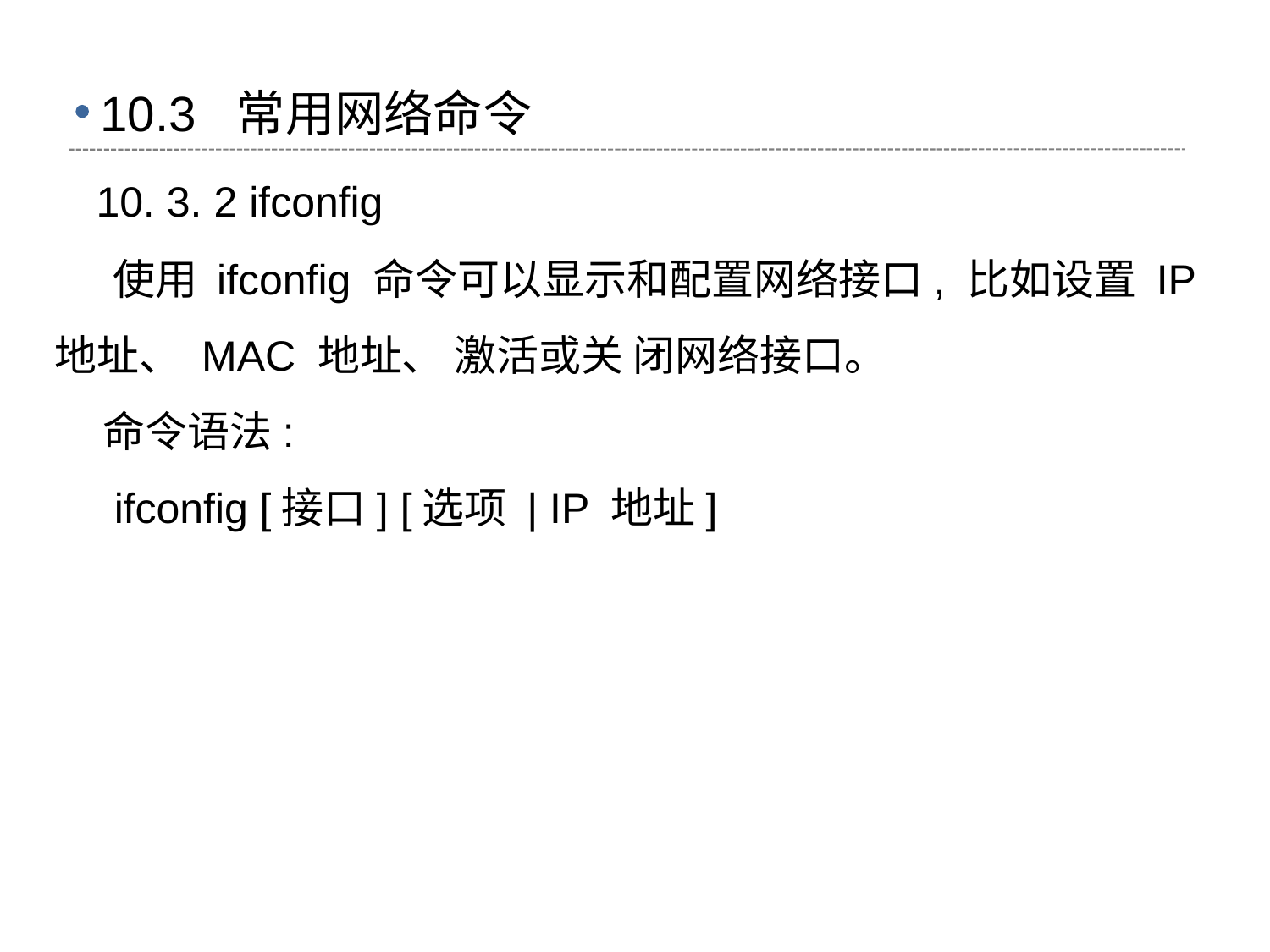

# 10.3  常用网络命令

   10. 3. 2 ifconfig
     使用 ifconfig 命令可以显示和配置网络接口, 比如设置 IP 地址、 MAC 地址、 激活或关 闭网络接口。
    命令语法:
     ifconfig [接口] [选项 | IP 地址]